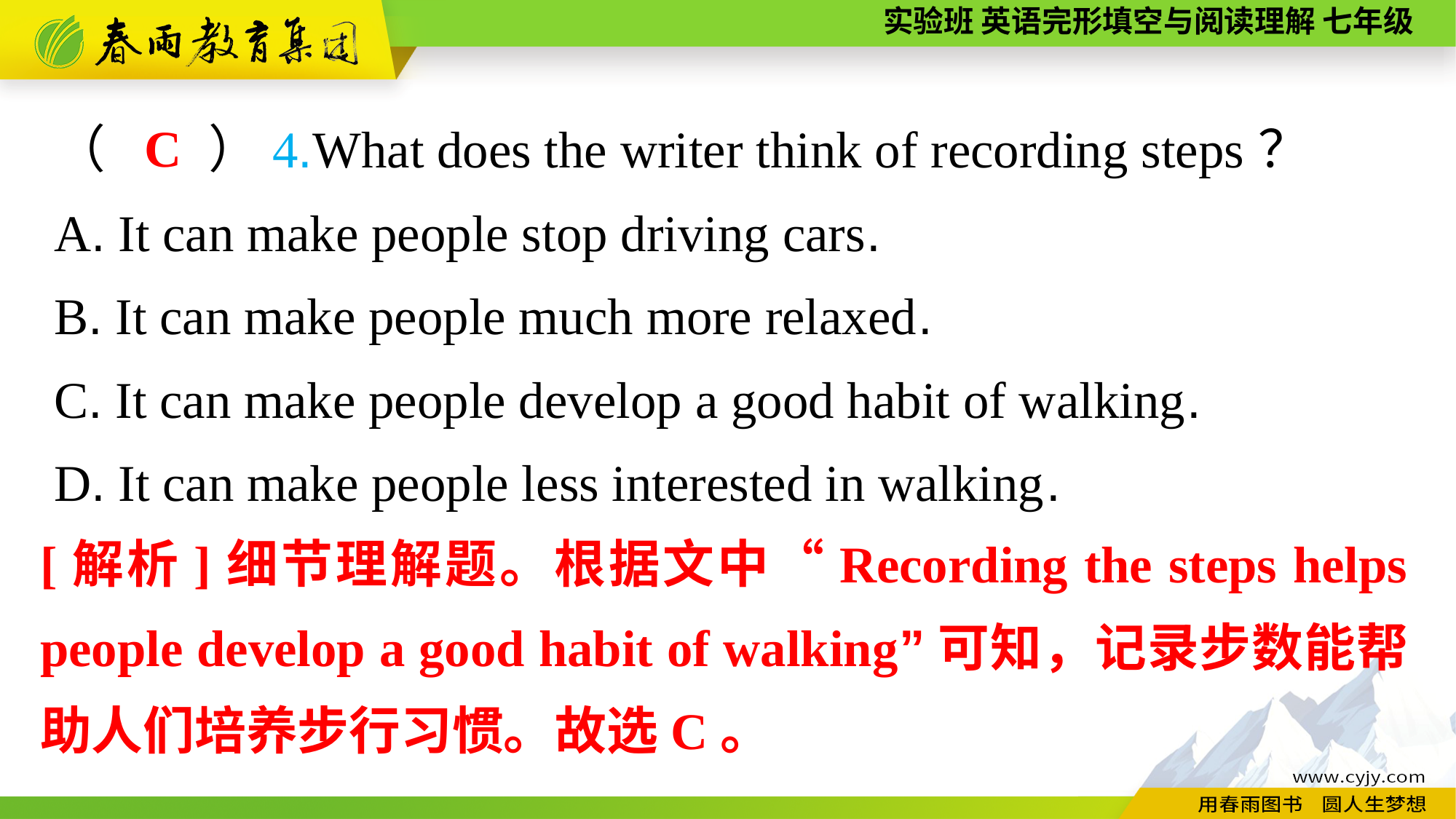

C
（　　）4.What does the writer think of recording steps？
A. It can make people stop driving cars.
B. It can make people much more relaxed.
C. It can make people develop a good habit of walking.
D. It can make people less interested in walking.
[解析]细节理解题。根据文中“Recording the steps helps people develop a good habit of walking”可知，记录步数能帮助人们培养步行习惯。故选C。